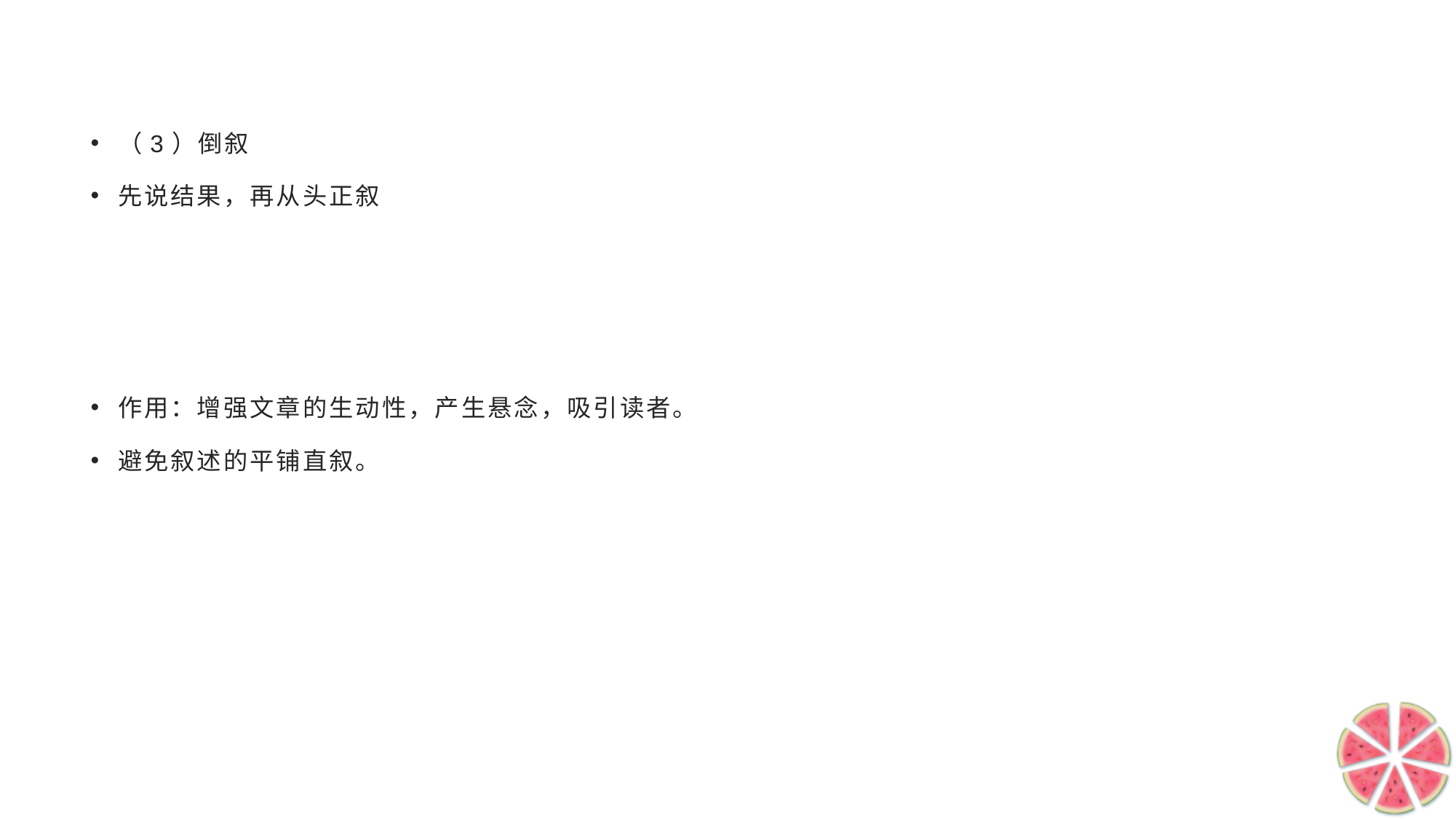

#
（3）倒叙
先说结果，再从头正叙

作用：增强文章的生动性，产生悬念，吸引读者。
避免叙述的平铺直叙。